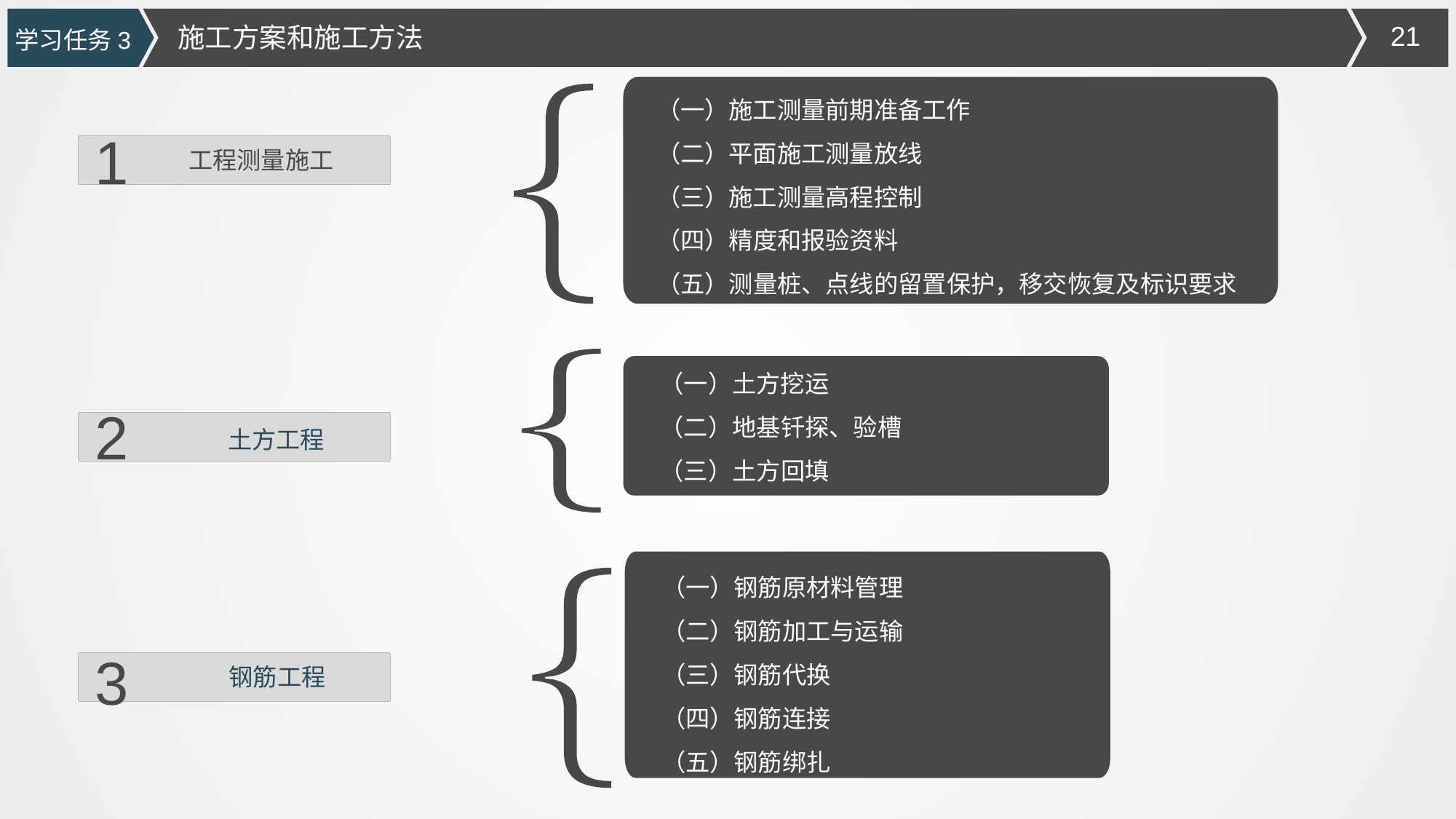

施工方案和施工方法
学习任务3
（一）施工测量前期准备工作
（二）平面施工测量放线
（三）施工测量高程控制
（四）精度和报验资料
（五）测量桩、点线的留置保护，移交恢复及标识要求

1

工程测量施工

（一）土方挖运
（二）地基钎探、验槽
（三）土方回填

2

土方工程

（一）钢筋原材料管理
（二）钢筋加工与运输
（三）钢筋代换
（四）钢筋连接
（五）钢筋绑扎

3

钢筋工程